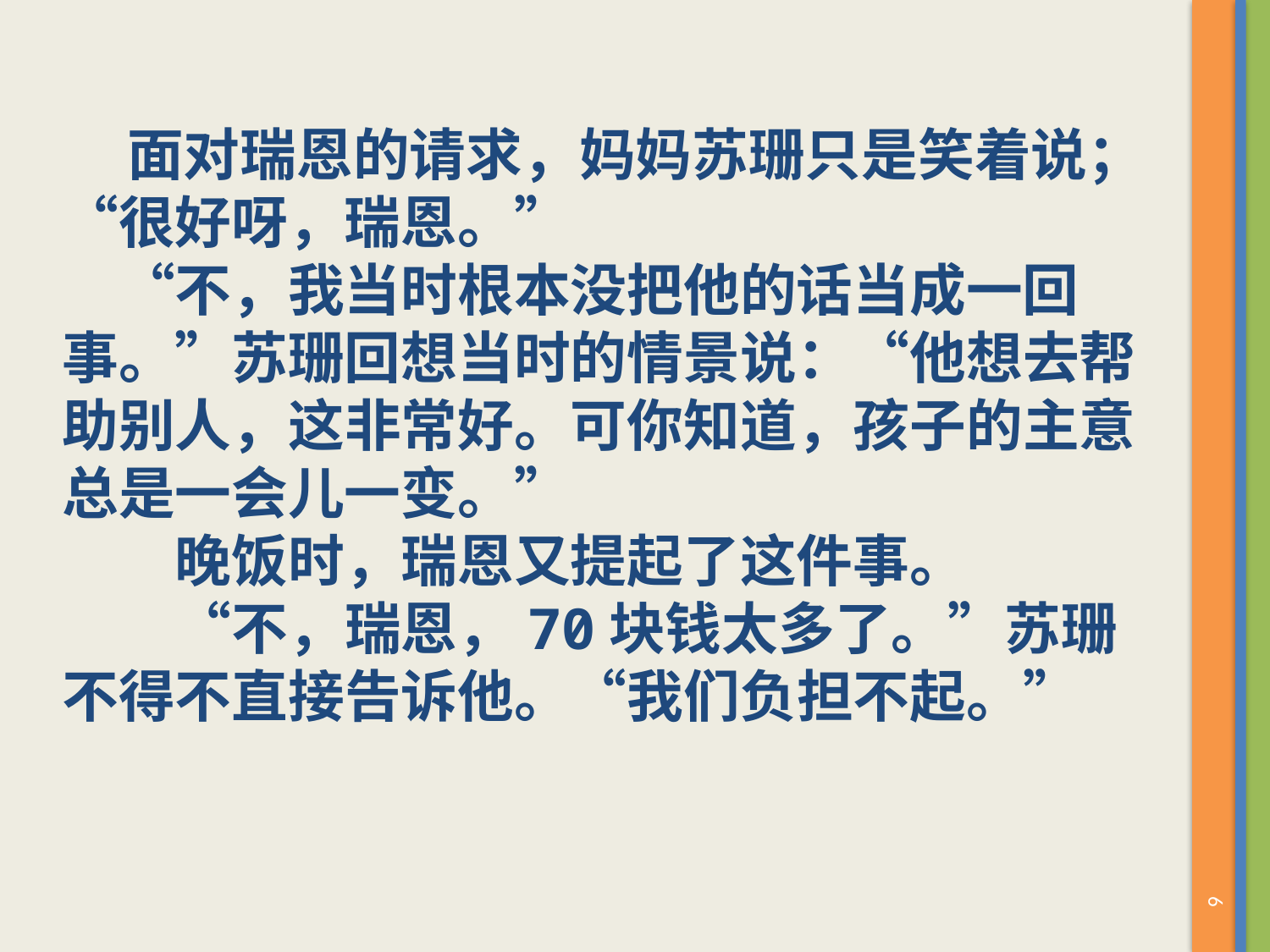

面对瑞恩的请求，妈妈苏珊只是笑着说；“很好呀，瑞恩。”
　“不，我当时根本没把他的话当成一回事。”苏珊回想当时的情景说：“他想去帮助别人，这非常好。可你知道，孩子的主意总是一会儿一变。”
　　晚饭时，瑞恩又提起了这件事。
　　“不，瑞恩，70块钱太多了。”苏珊不得不直接告诉他。“我们负担不起。”

6